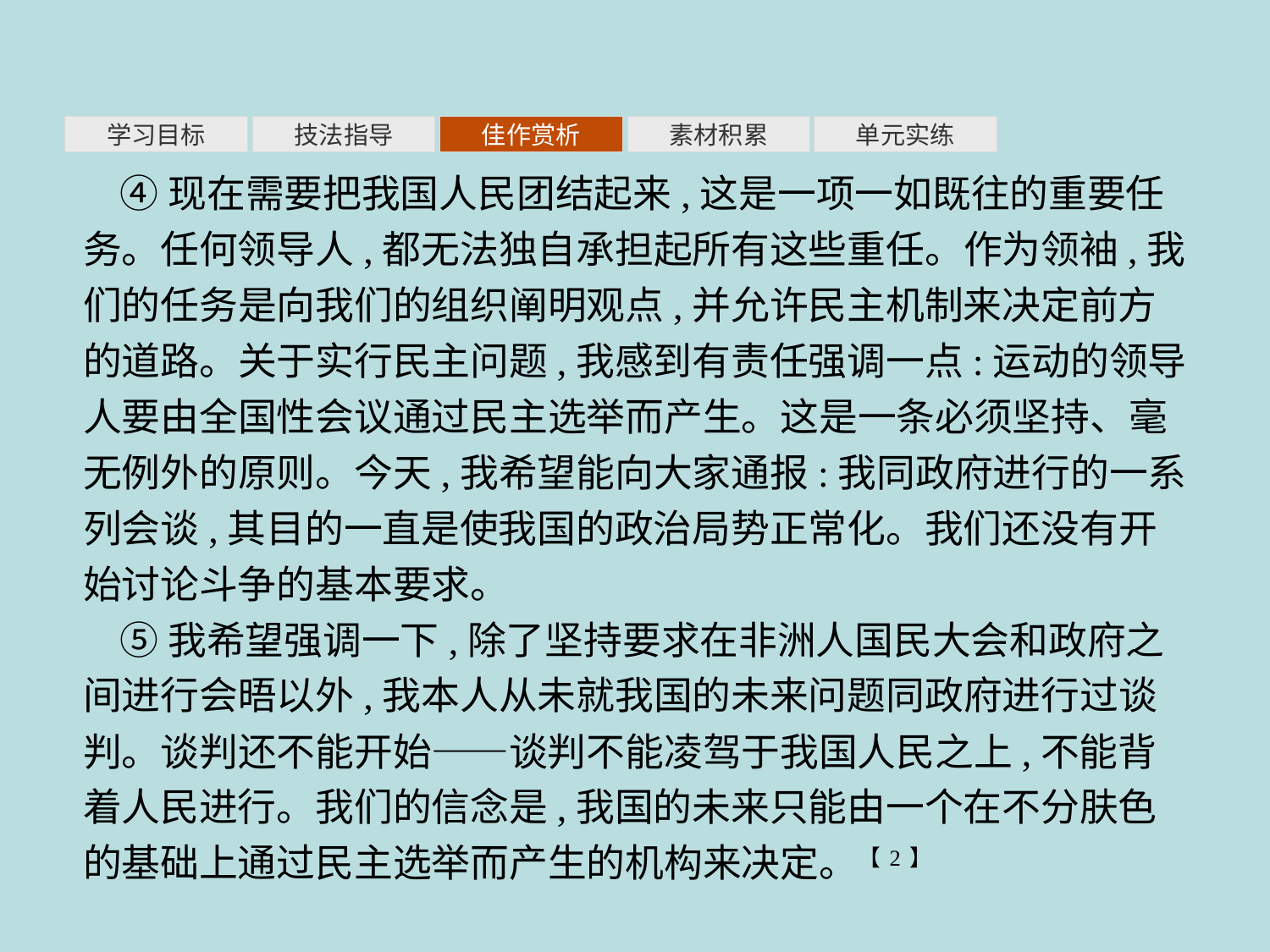

素材积累
学习目标
技法指导
佳作赏析
单元实练
④现在需要把我国人民团结起来,这是一项一如既往的重要任务。任何领导人,都无法独自承担起所有这些重任。作为领袖,我们的任务是向我们的组织阐明观点,并允许民主机制来决定前方的道路。关于实行民主问题,我感到有责任强调一点:运动的领导人要由全国性会议通过民主选举而产生。这是一条必须坚持、毫无例外的原则。今天,我希望能向大家通报:我同政府进行的一系列会谈,其目的一直是使我国的政治局势正常化。我们还没有开始讨论斗争的基本要求。
⑤我希望强调一下,除了坚持要求在非洲人国民大会和政府之间进行会晤以外,我本人从未就我国的未来问题同政府进行过谈判。谈判还不能开始——谈判不能凌驾于我国人民之上,不能背着人民进行。我们的信念是,我国的未来只能由一个在不分肤色的基础上通过民主选举而产生的机构来决定。【2】